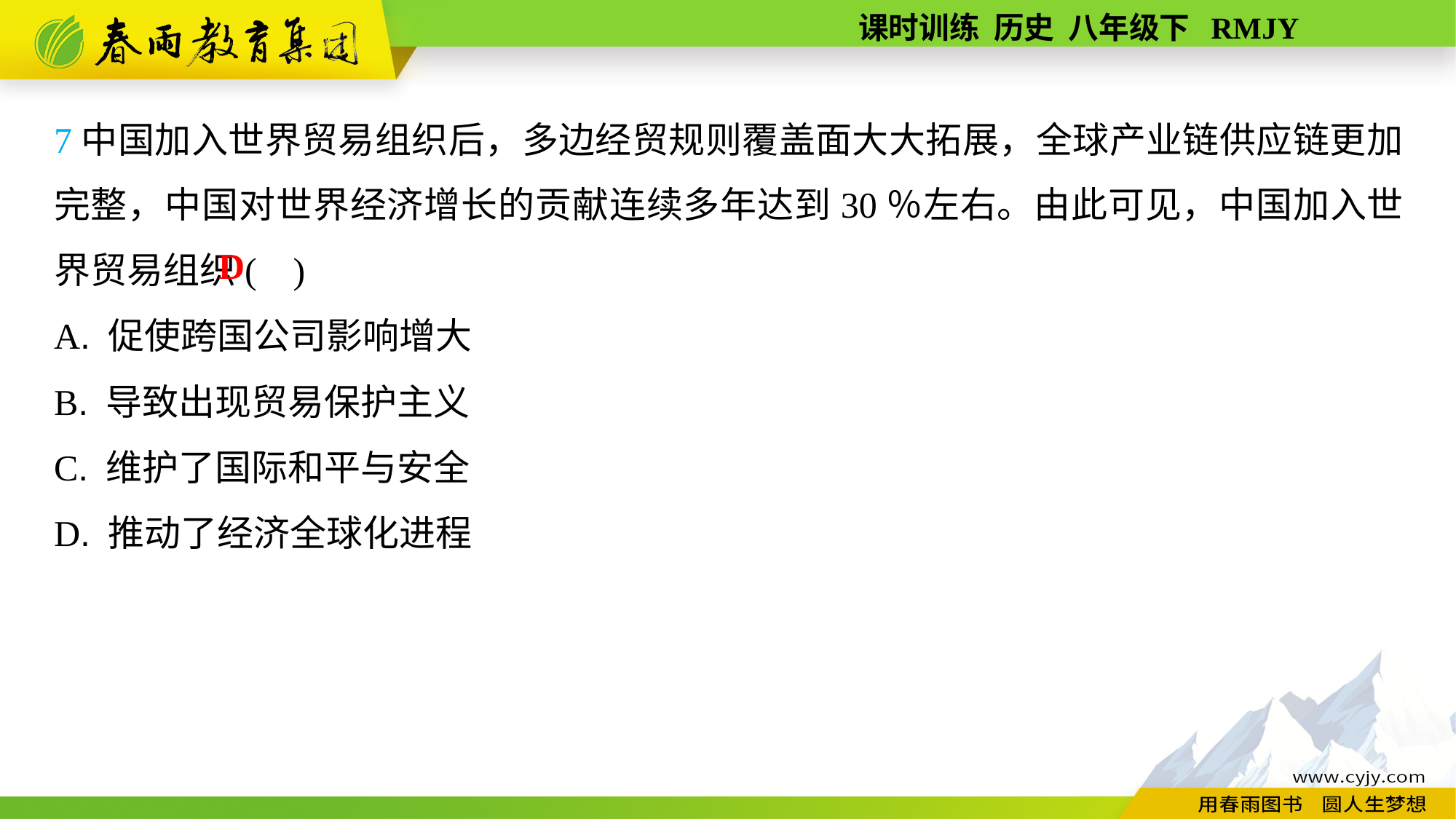

7中国加入世界贸易组织后，多边经贸规则覆盖面大大拓展，全球产业链供应链更加完整，中国对世界经济增长的贡献连续多年达到30％左右。由此可见，中国加入世界贸易组织(    )
A. 促使跨国公司影响增大
B. 导致出现贸易保护主义
C. 维护了国际和平与安全
D. 推动了经济全球化进程
D